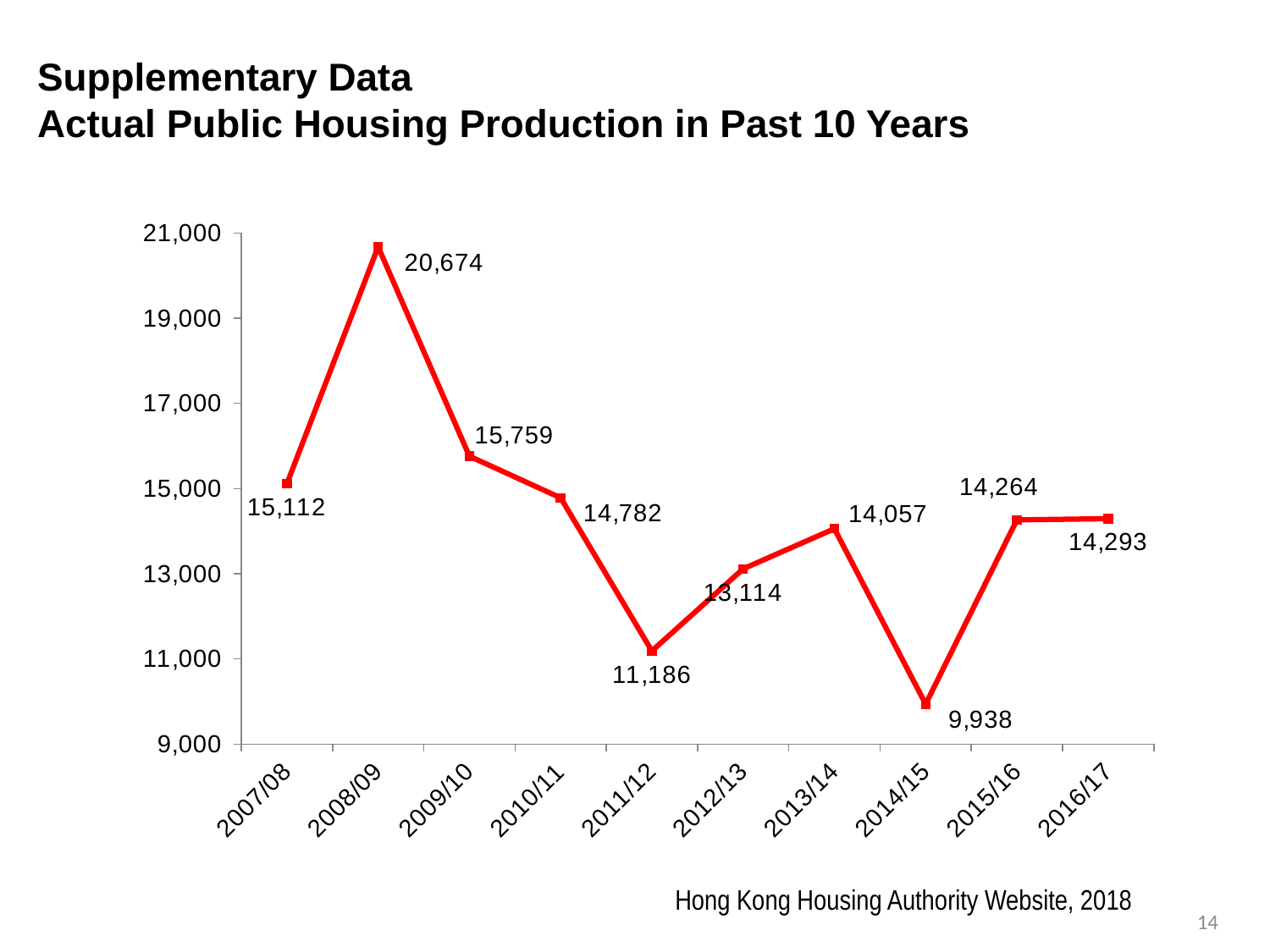

Supplementary Data
Actual Public Housing Production in Past 10 Years

### Chart

| Category | 建屋量 |
|---|---|
| 2007/08 | 15112.0 |
| 2008/09 | 20674.0 |
| 2009/10 | 15759.0 |
| 2010/11 | 14782.0 |
| 2011/12 | 11186.0 |
| 2012/13 | 13114.0 |
| 2013/14 | 14057.0 |
| 2014/15 | 9938.0 |
| 2015/16 | 14264.0 |
| 2016/17 | 14293.0 |
Hong Kong Housing Authority Website, 2018
14